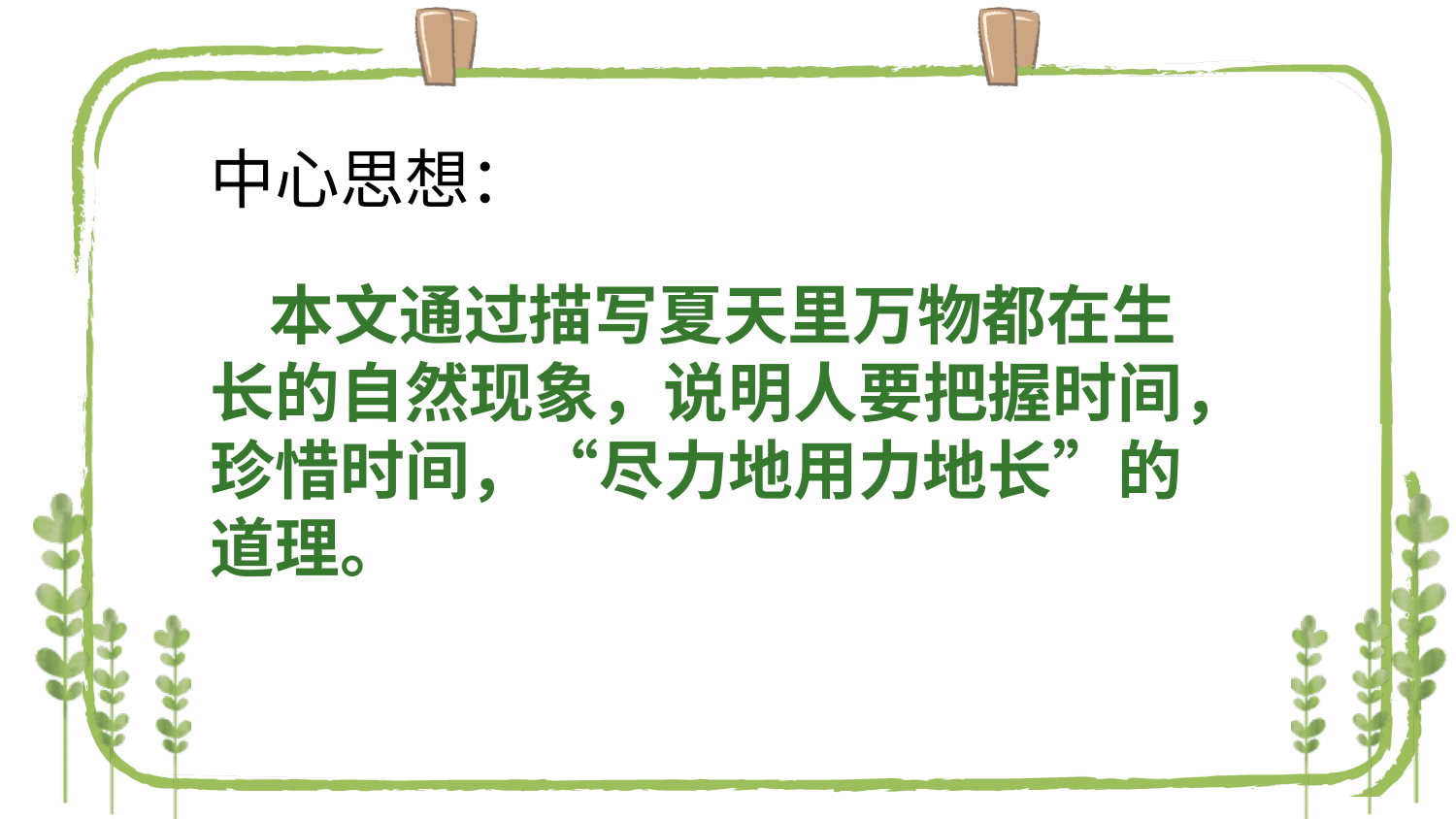

中心思想：

    本文通过描写夏天里万物都在生长的自然现象，说明人要把握时间，珍惜时间，“尽力地用力地长”的道理。